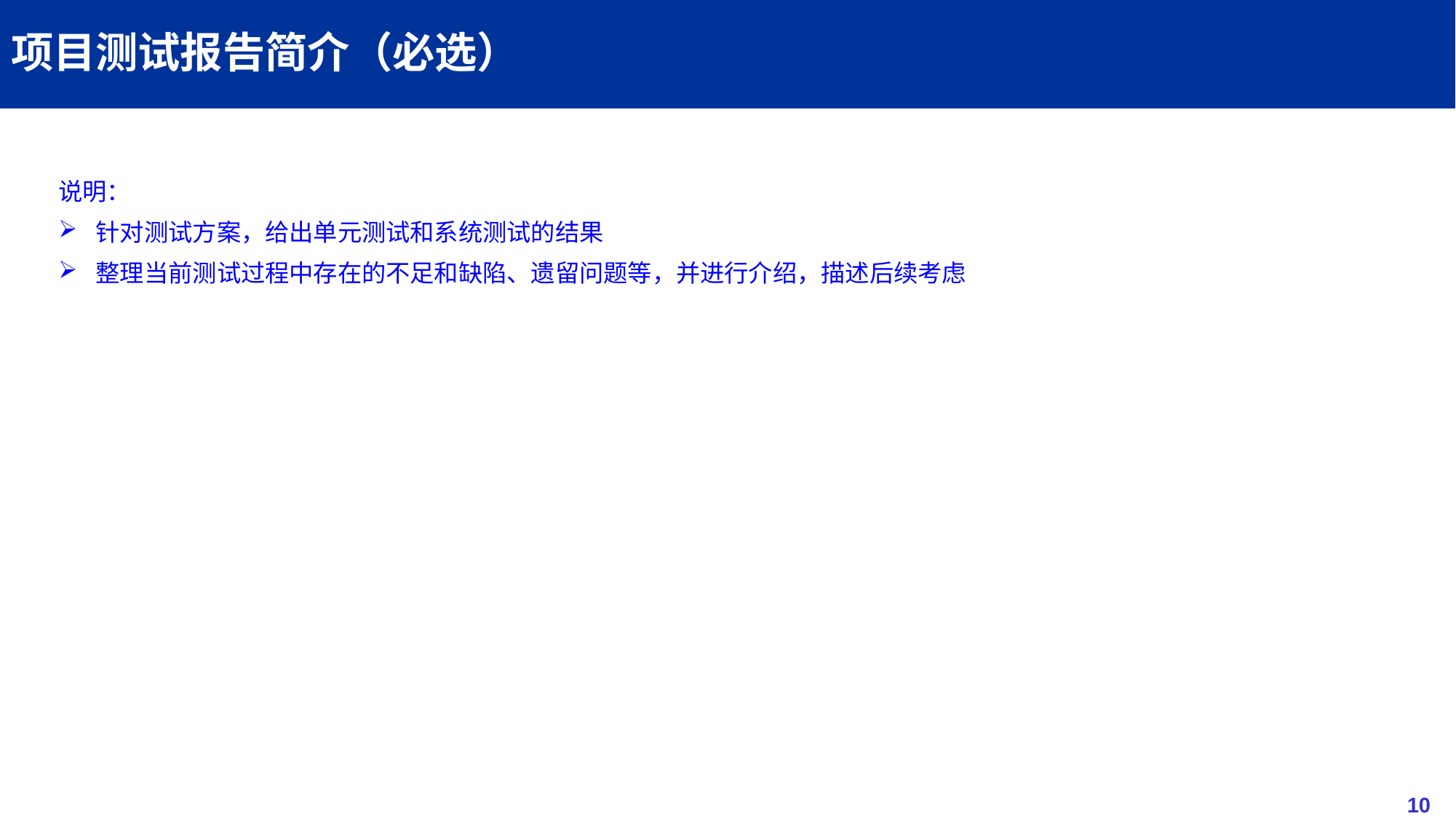

# 项目测试报告简介（必选）
说明：
针对测试方案，给出单元测试和系统测试的结果
整理当前测试过程中存在的不足和缺陷、遗留问题等，并进行介绍，描述后续考虑